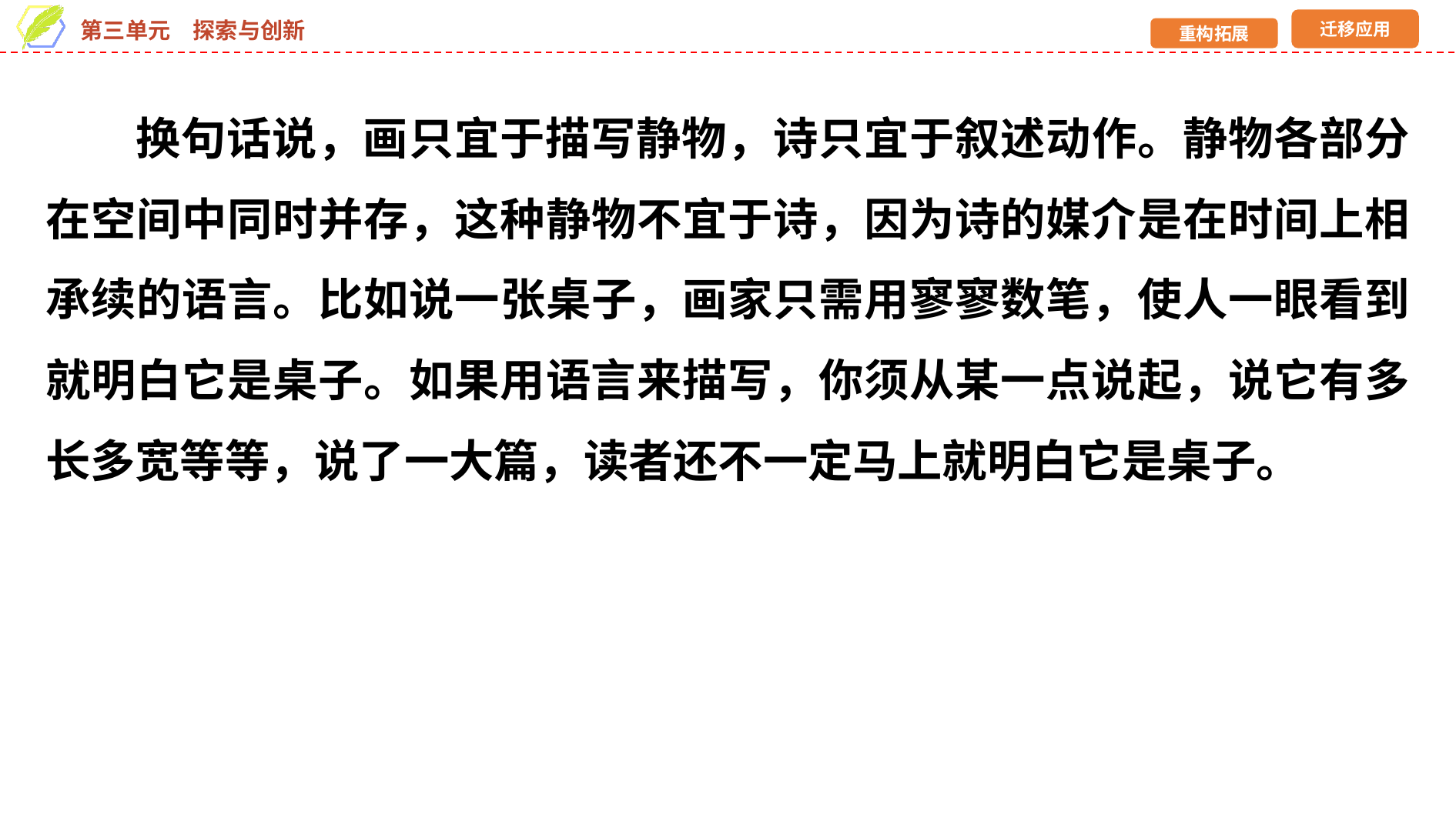

换句话说，画只宜于描写静物，诗只宜于叙述动作。静物各部分在空间中同时并存，这种静物不宜于诗，因为诗的媒介是在时间上相承续的语言。比如说一张桌子，画家只需用寥寥数笔，使人一眼看到就明白它是桌子。如果用语言来描写，你须从某一点说起，说它有多长多宽等等，说了一大篇，读者还不一定马上就明白它是桌子。